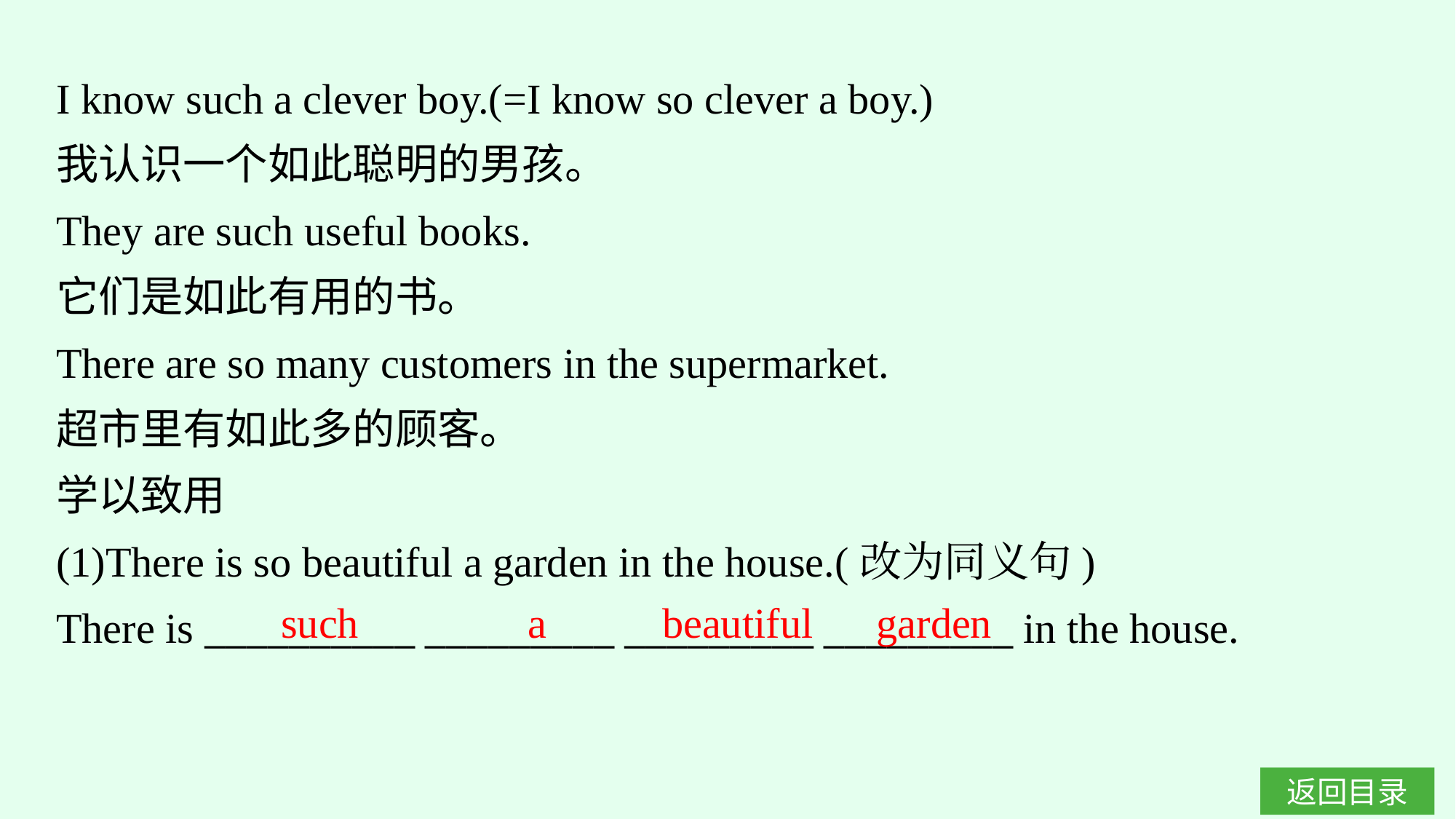

I know such a clever boy.(=I know so clever a boy.)
我认识一个如此聪明的男孩。
They are such useful books.
它们是如此有用的书。
There are so many customers in the supermarket.
超市里有如此多的顾客。
学以致用
(1)There is so beautiful a garden in the house.(改为同义句)
There is __________ _________ _________ _________ in the house.
such                a           beautiful      garden